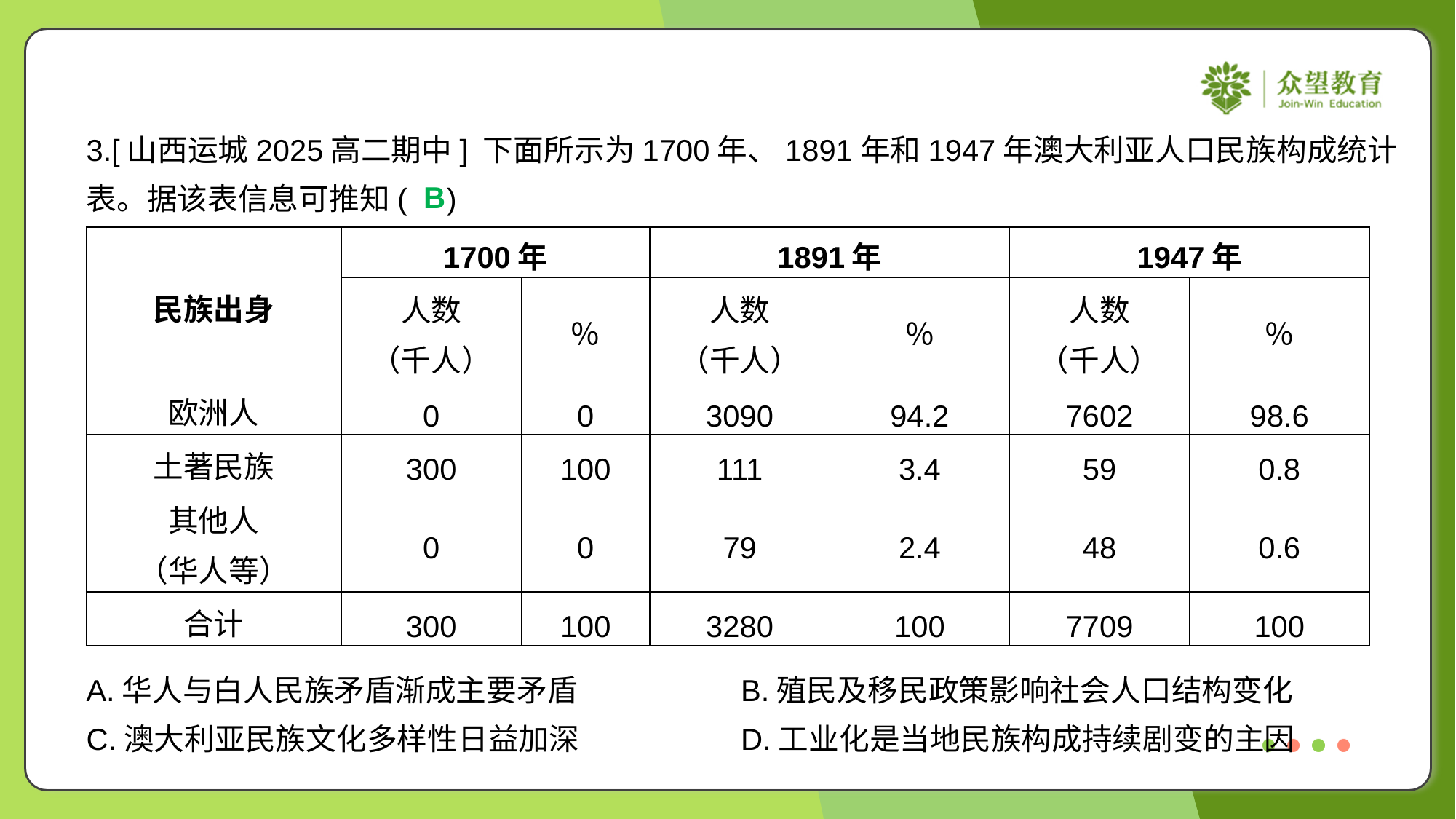

3.[山西运城2025高二期中] 下面所示为1700年、1891年和1947年澳大利亚人口民族构成统计
表。据该表信息可推知(     )
B
| 民族出身 | 1700年 |  | 1891年 |  | 1947年 |  |
| --- | --- | --- | --- | --- | --- | --- |
|  | 人数 （千人） | ％ | 人数 （千人） | ％ | 人数 （千人） | ％ |
| 欧洲人 | 0 | 0 | 3090 | 94.2 | 7602 | 98.6 |
| 土著民族 | 300 | 100 | 111 | 3.4 | 59 | 0.8 |
| 其他人 （华人等） | 0 | 0 | 79 | 2.4 | 48 | 0.6 |
| 合计 | 300 | 100 | 3280 | 100 | 7709 | 100 |
A.华人与白人民族矛盾渐成主要矛盾	B.殖民及移民政策影响社会人口结构变化
C.澳大利亚民族文化多样性日益加深	D.工业化是当地民族构成持续剧变的主因